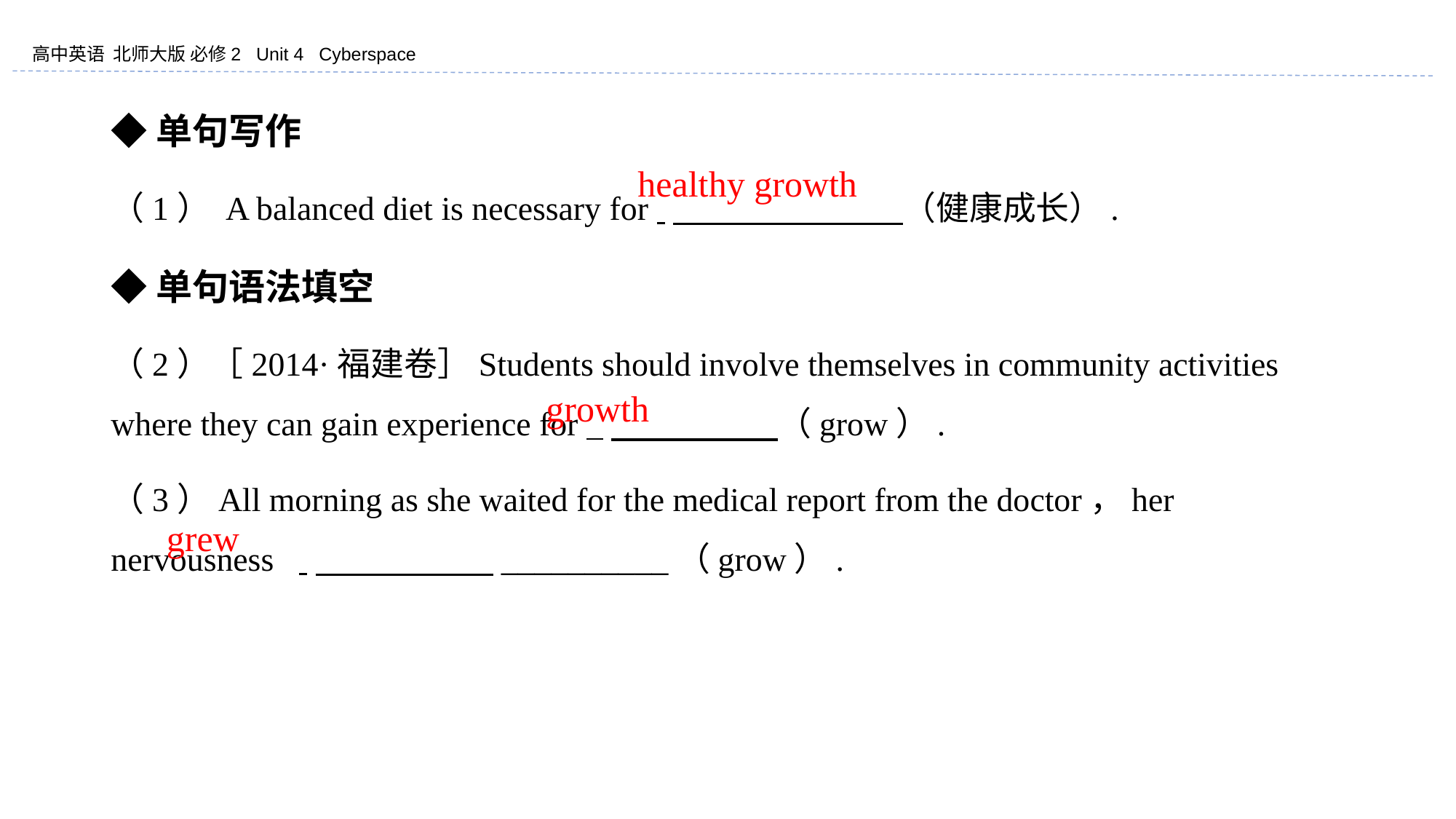

◆单句写作
（1） A balanced diet is necessary for  　　　　  　　  （健康成长）.
◆单句语法填空
（2）［2014·福建卷］Students should involve themselves in community activities where they can gain experience for   　　　　　（grow）.
（3）All morning as she waited for the medical report from the doctor，her nervousness    　　　　      __________（grow）.

healthy growth

　growth

　grew